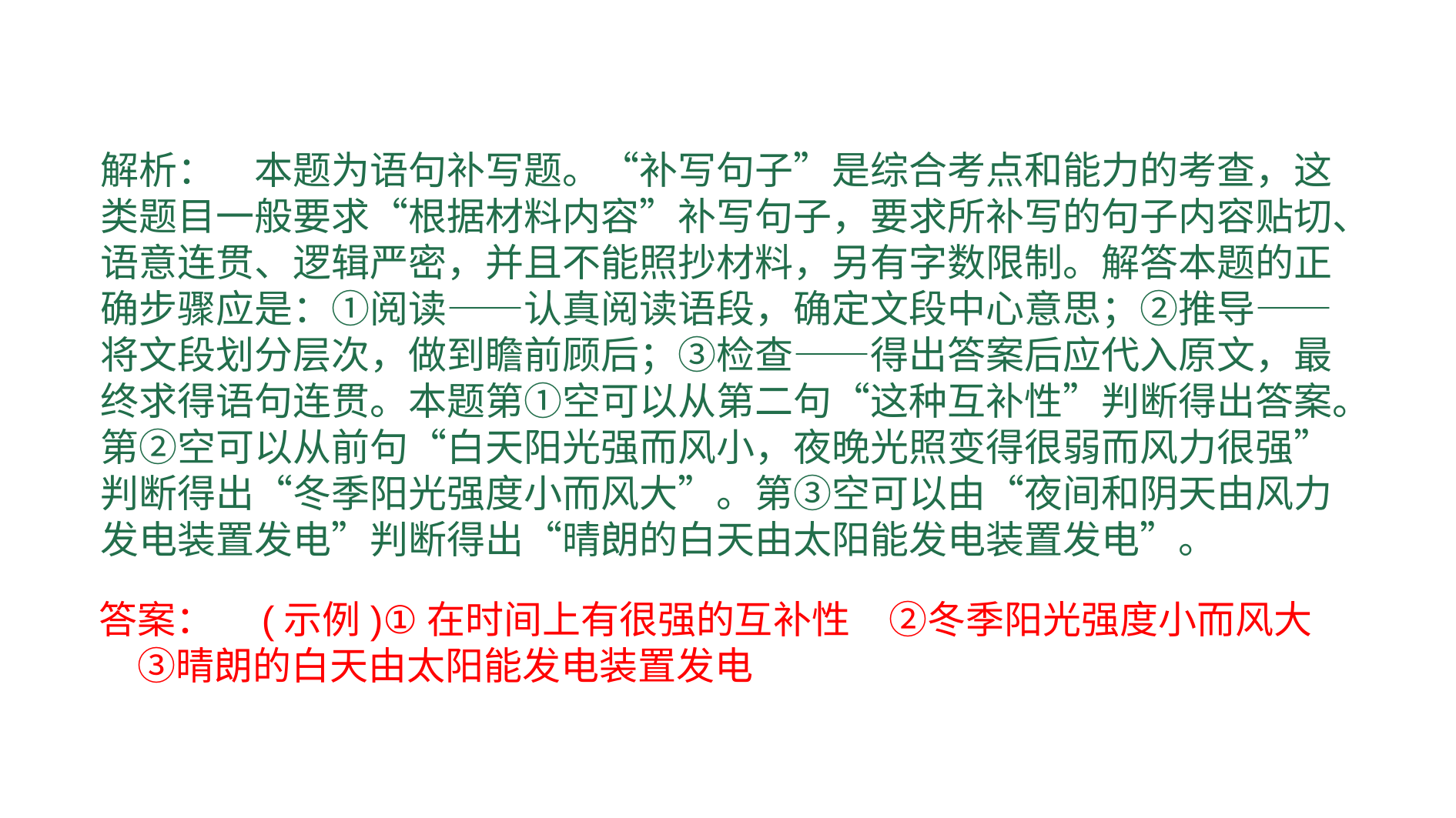

解析：　本题为语句补写题。“补写句子”是综合考点和能力的考查，这类题目一般要求“根据材料内容”补写句子，要求所补写的句子内容贴切、语意连贯、逻辑严密，并且不能照抄材料，另有字数限制。解答本题的正确步骤应是：①阅读——认真阅读语段，确定文段中心意思；②推导——将文段划分层次，做到瞻前顾后；③检查——得出答案后应代入原文，最终求得语句连贯。本题第①空可以从第二句“这种互补性”判断得出答案。第②空可以从前句“白天阳光强而风小，夜晚光照变得很弱而风力很强”判断得出“冬季阳光强度小而风大”。第③空可以由“夜间和阴天由风力发电装置发电”判断得出“晴朗的白天由太阳能发电装置发电”。
答案：　(示例)①在时间上有很强的互补性　②冬季阳光强度小而风大　③晴朗的白天由太阳能发电装置发电